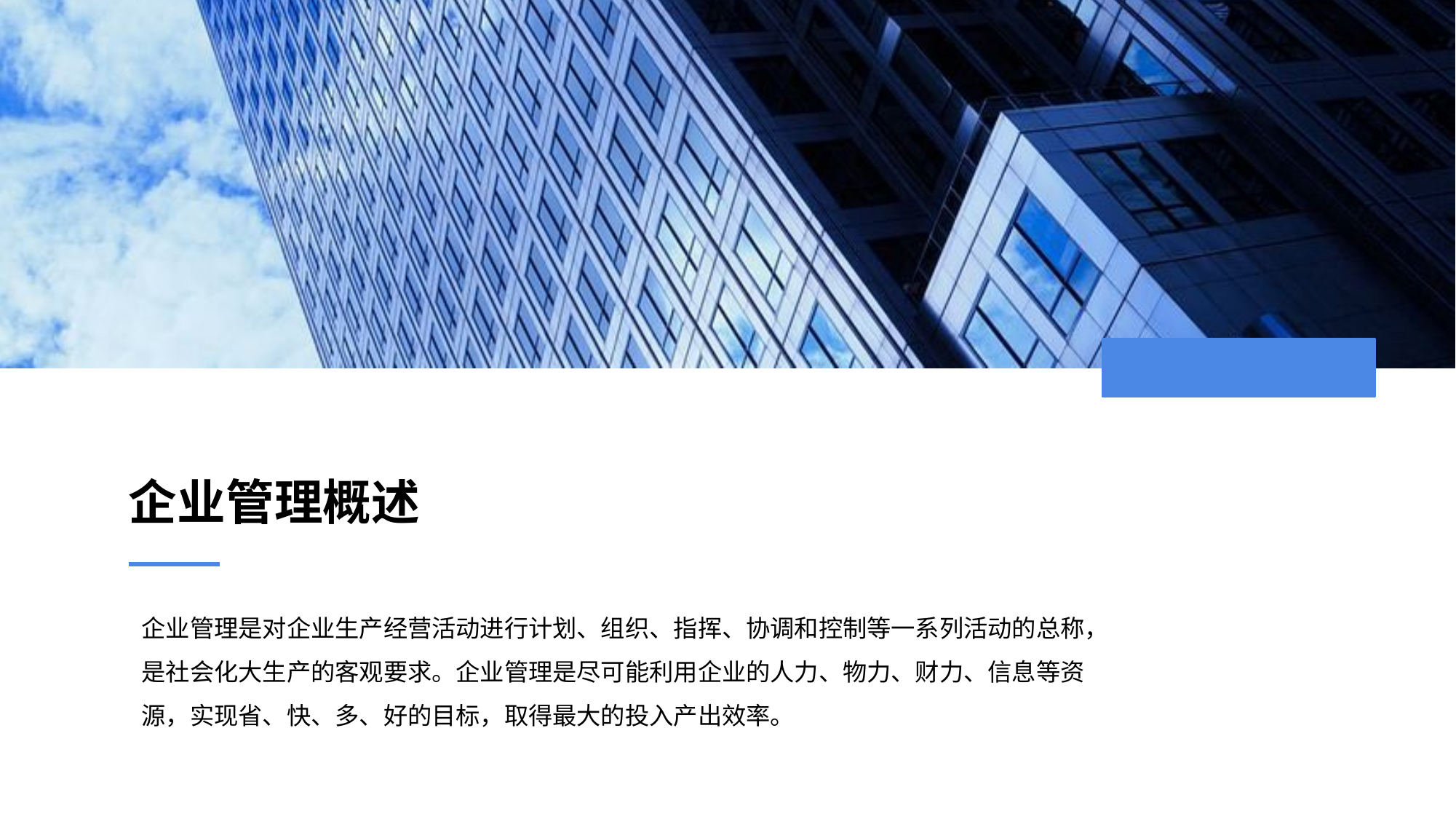

企业管理概述
企业管理是对企业生产经营活动进行计划、组织、指挥、协调和控制等一系列活动的总称，是社会化大生产的客观要求。企业管理是尽可能利用企业的人力、物力、财力、信息等资源，实现省、快、多、好的目标，取得最大的投入产出效率。